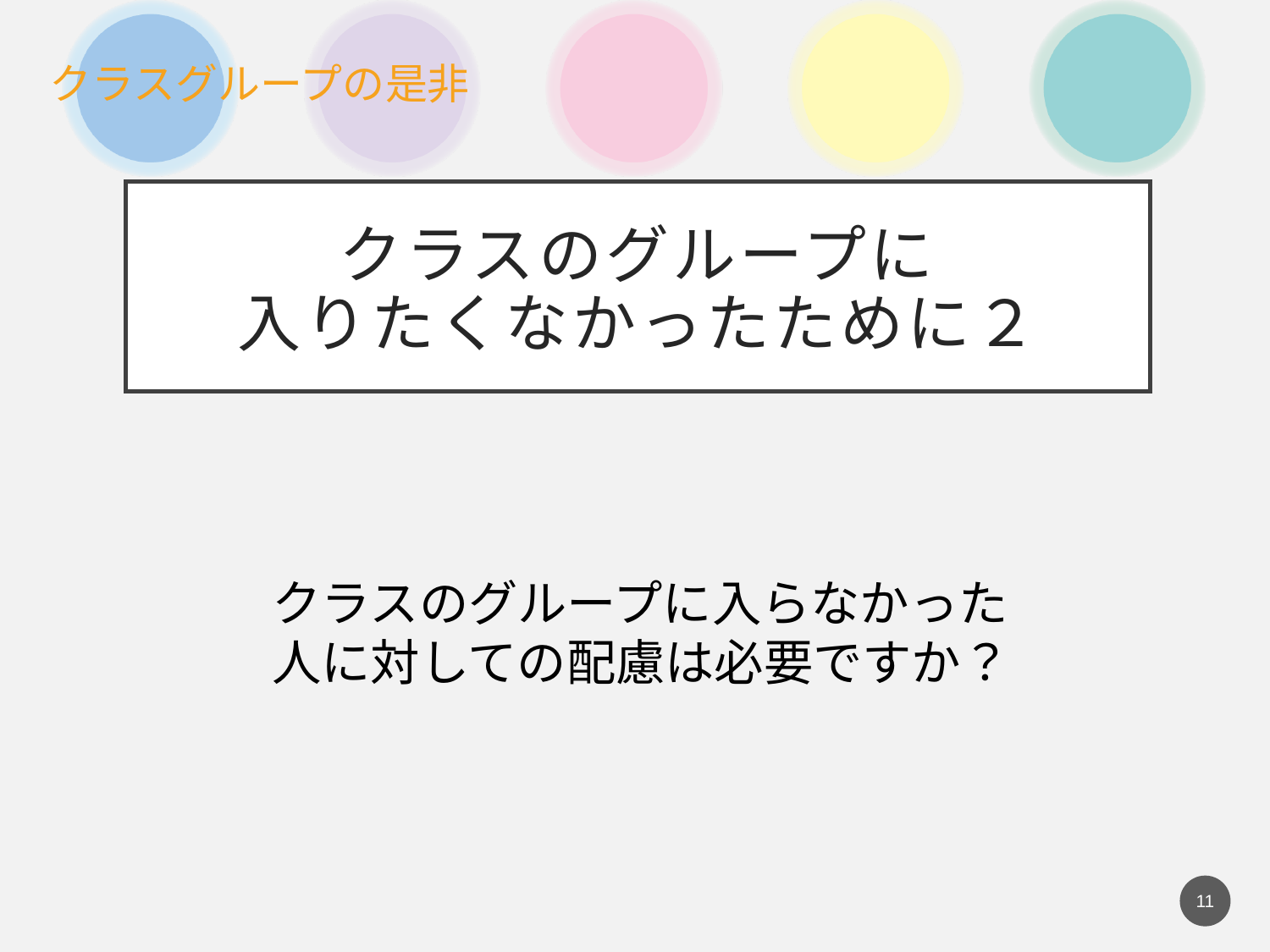

クラスのグループに
入りたくなかったために２
クラスのグループに入らなかった人に対しての配慮は必要ですか？
11